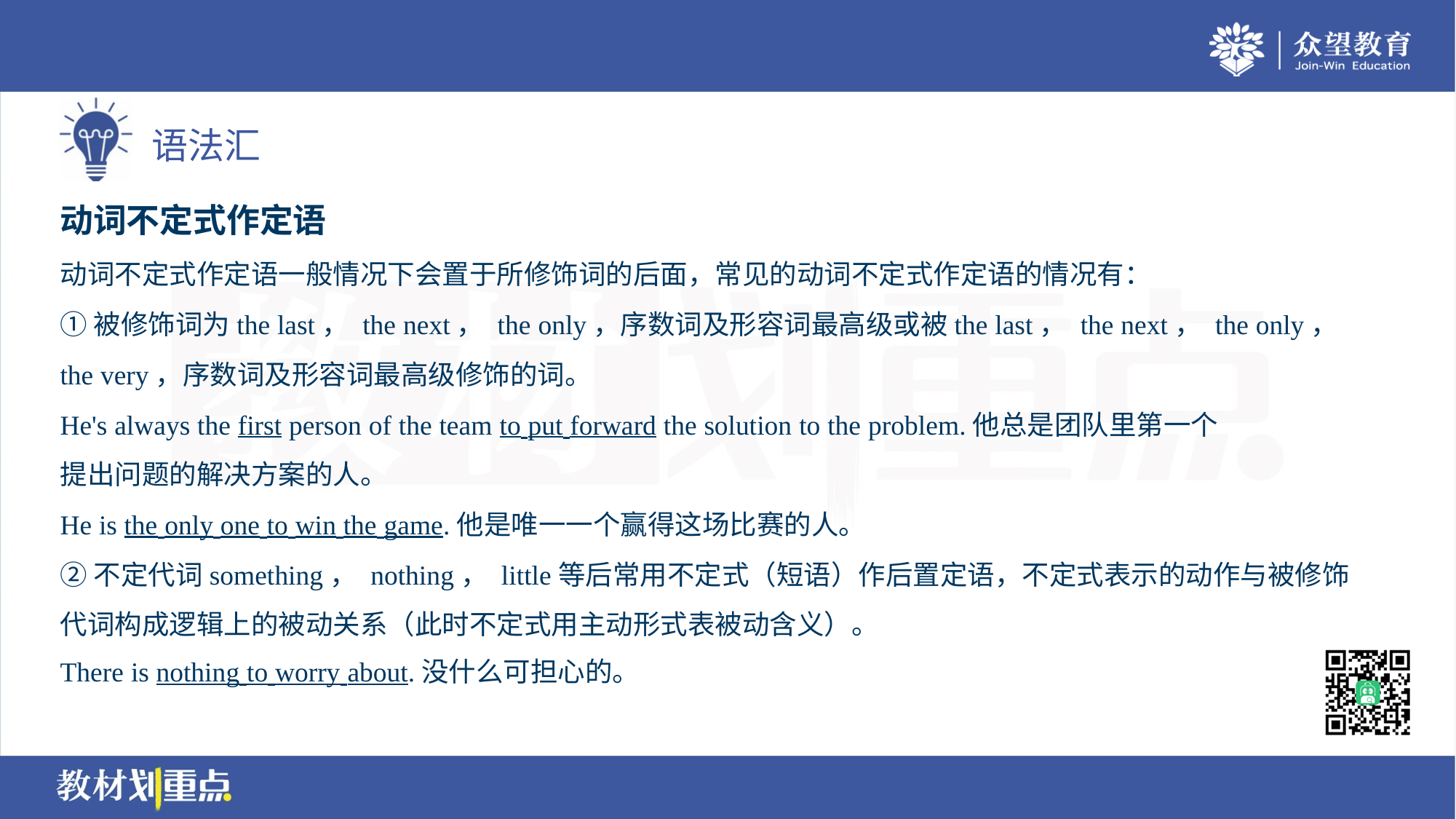

动词不定式作定语
动词不定式作定语一般情况下会置于所修饰词的后面，常见的动词不定式作定语的情况有：
①被修饰词为the last， the next， the only，序数词及形容词最高级或被the last， the next， the only，
the very，序数词及形容词最高级修饰的词。
He's always the first person of the team to put forward the solution to the problem.他总是团队里第一个
提出问题的解决方案的人。
He is the only one to win the game.他是唯一一个赢得这场比赛的人。
②不定代词something， nothing， little等后常用不定式（短语）作后置定语，不定式表示的动作与被修饰
代词构成逻辑上的被动关系（此时不定式用主动形式表被动含义）。
There is nothing to worry about.没什么可担心的。